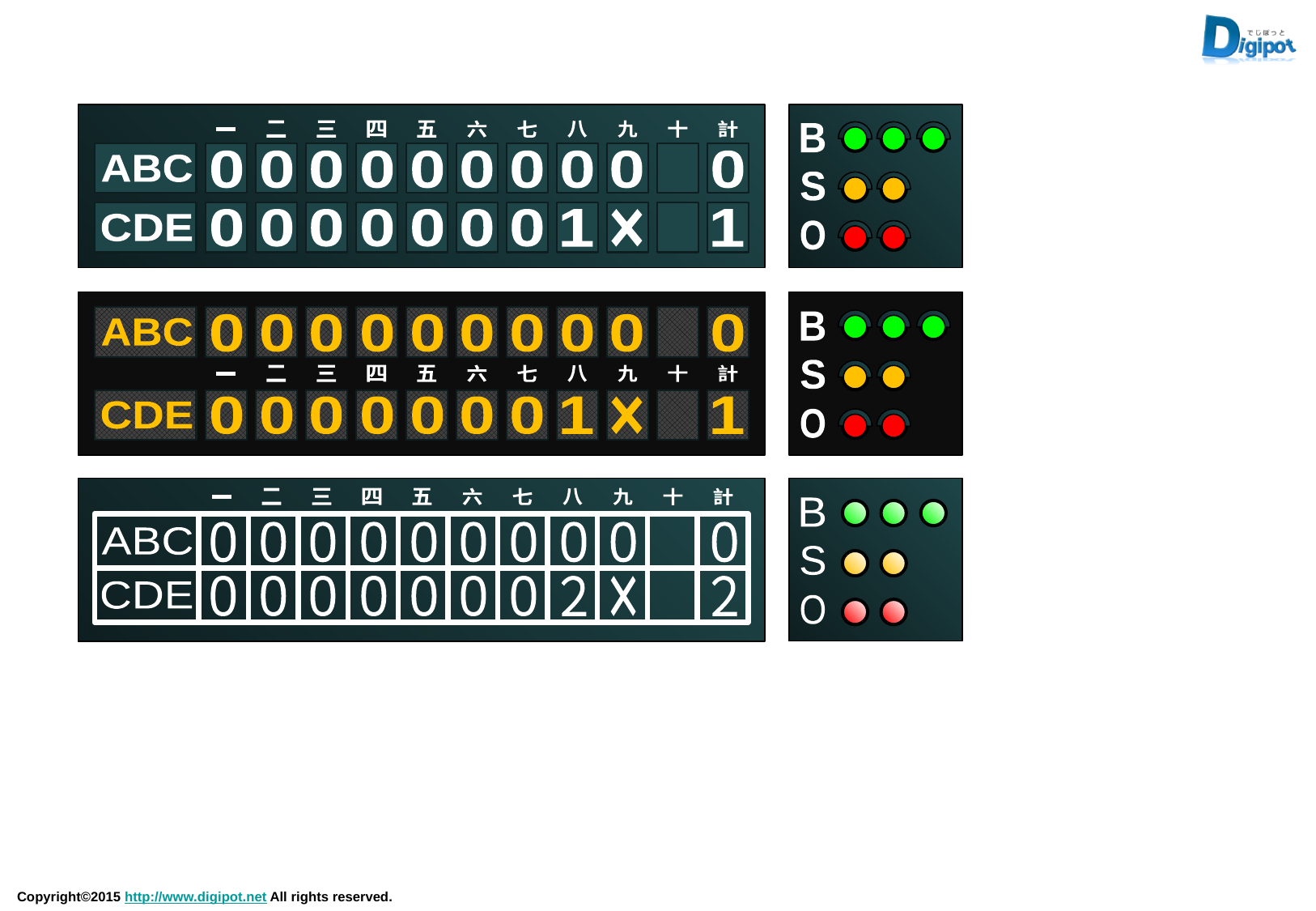

二
三
四
五
六
七
八
九
十
計
一

0
0
0
0
0
0
0
0
0
0
ABC

0
0
0
0
0
0
0
1
×
1
CDE

B
S

O

0
0
0
0
0
0
0
0
0
0
ABC
二
三
四
五
六
七
八
九
十
計
一

0
0
0
0
0
0
0
1
×
1
CDE

B
S

O

B

S

O

二
三
四
五
六
七
八
九
十
計
一

0
0
0
0
0
0
0
0
0
0
ABC
0
0
0
0
0
0
0
２
×
２
CDE